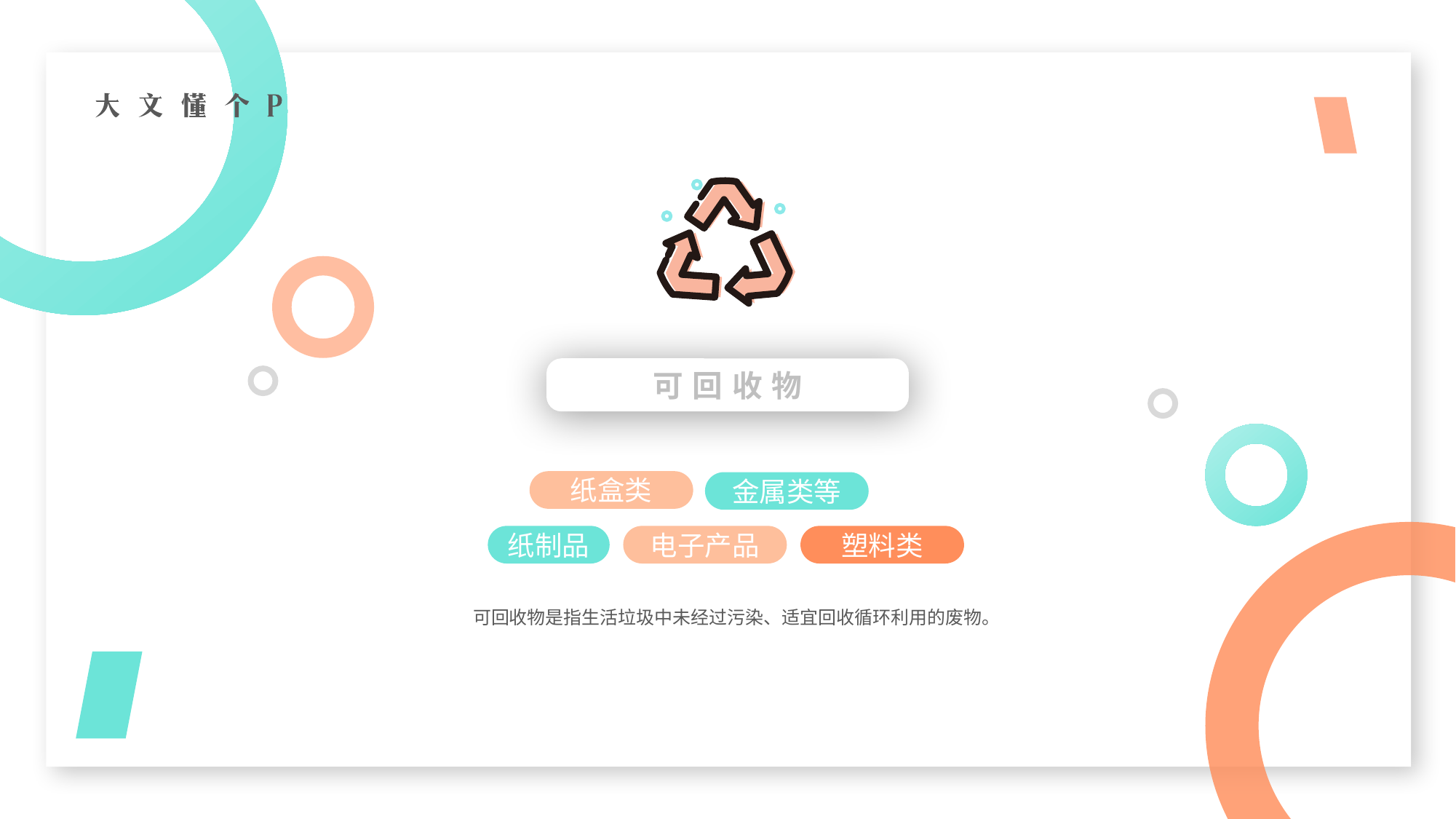

可回收物

纸盒类
金属类等
塑料类
纸制品
电子产品

可回收物是指生活垃圾中未经过污染、适宜回收循环利用的废物。